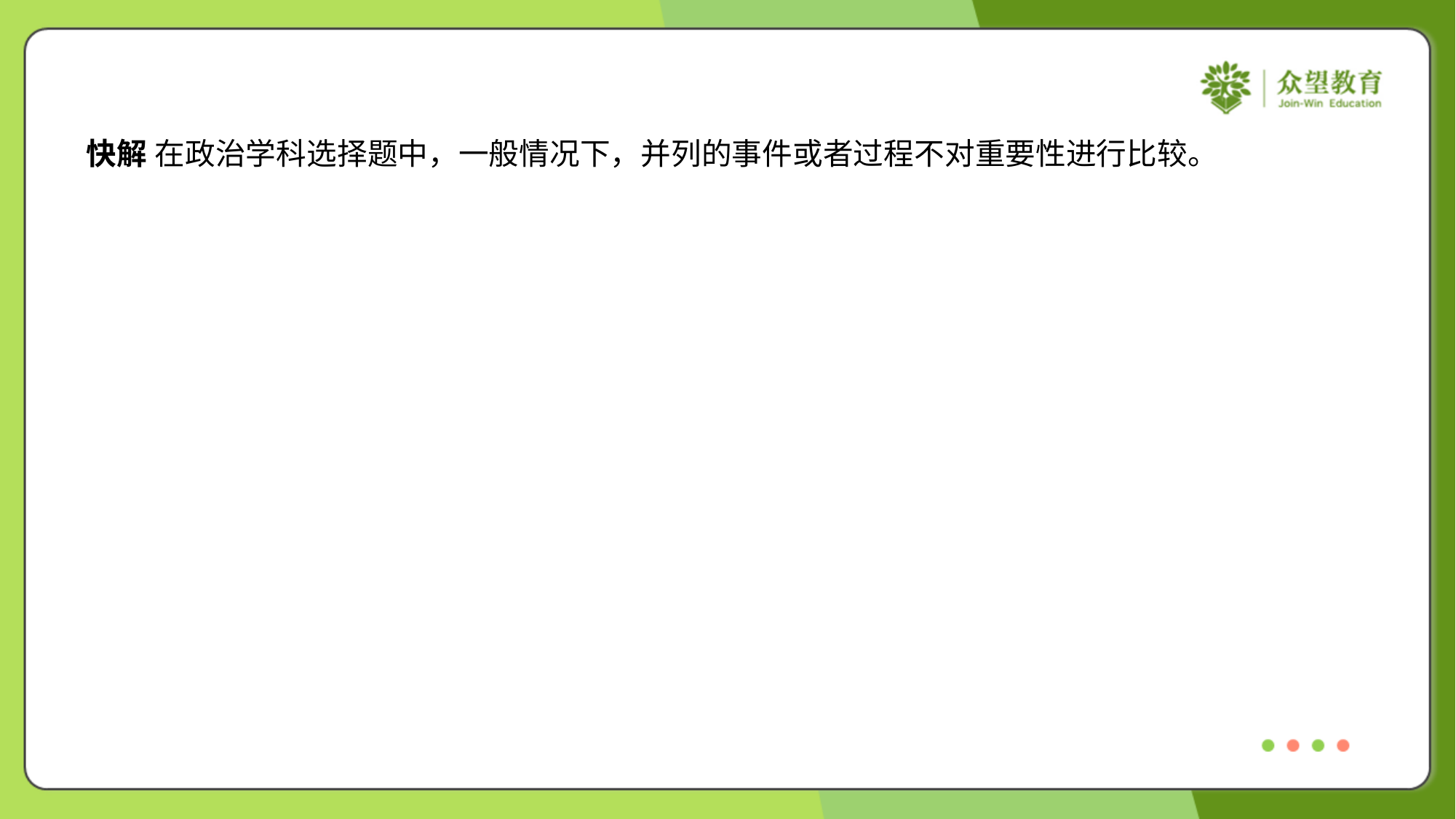

快解 在政治学科选择题中，一般情况下，并列的事件或者过程不对重要性进行比较。